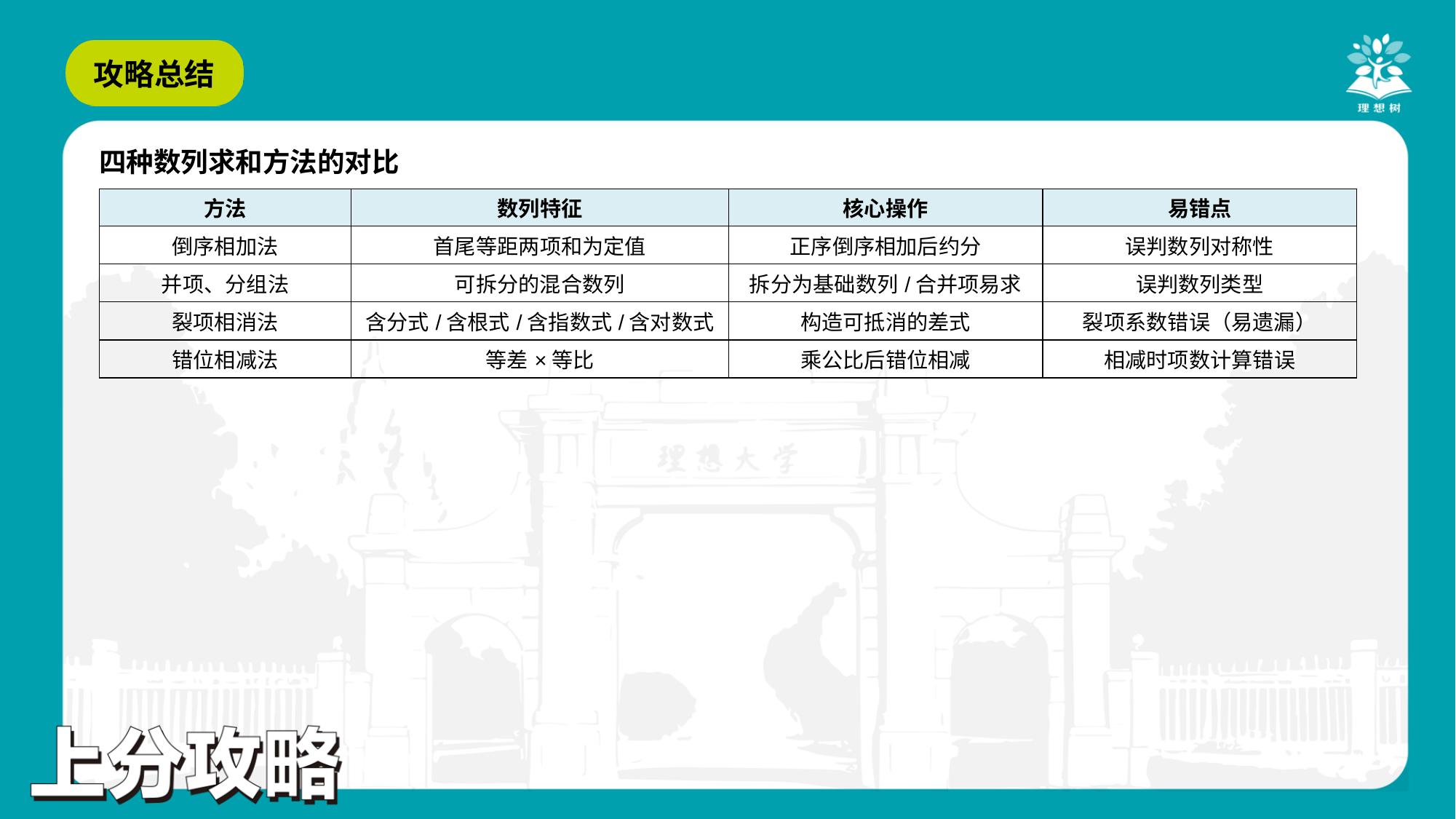

四种数列求和方法的对比
| 方法 | 数列特征 | 核心操作 | 易错点 |
| --- | --- | --- | --- |
| 倒序相加法 | 首尾等距两项和为定值 | 正序倒序相加后约分 | 误判数列对称性 |
| 并项、分组法 | 可拆分的混合数列 | 拆分为基础数列/合并项易求 | 误判数列类型 |
| 裂项相消法 | 含分式/含根式/含指数式/含对数式 | 构造可抵消的差式 | 裂项系数错误（易遗漏） |
| 错位相减法 | 等差×等比 | 乘公比后错位相减 | 相减时项数计算错误 |